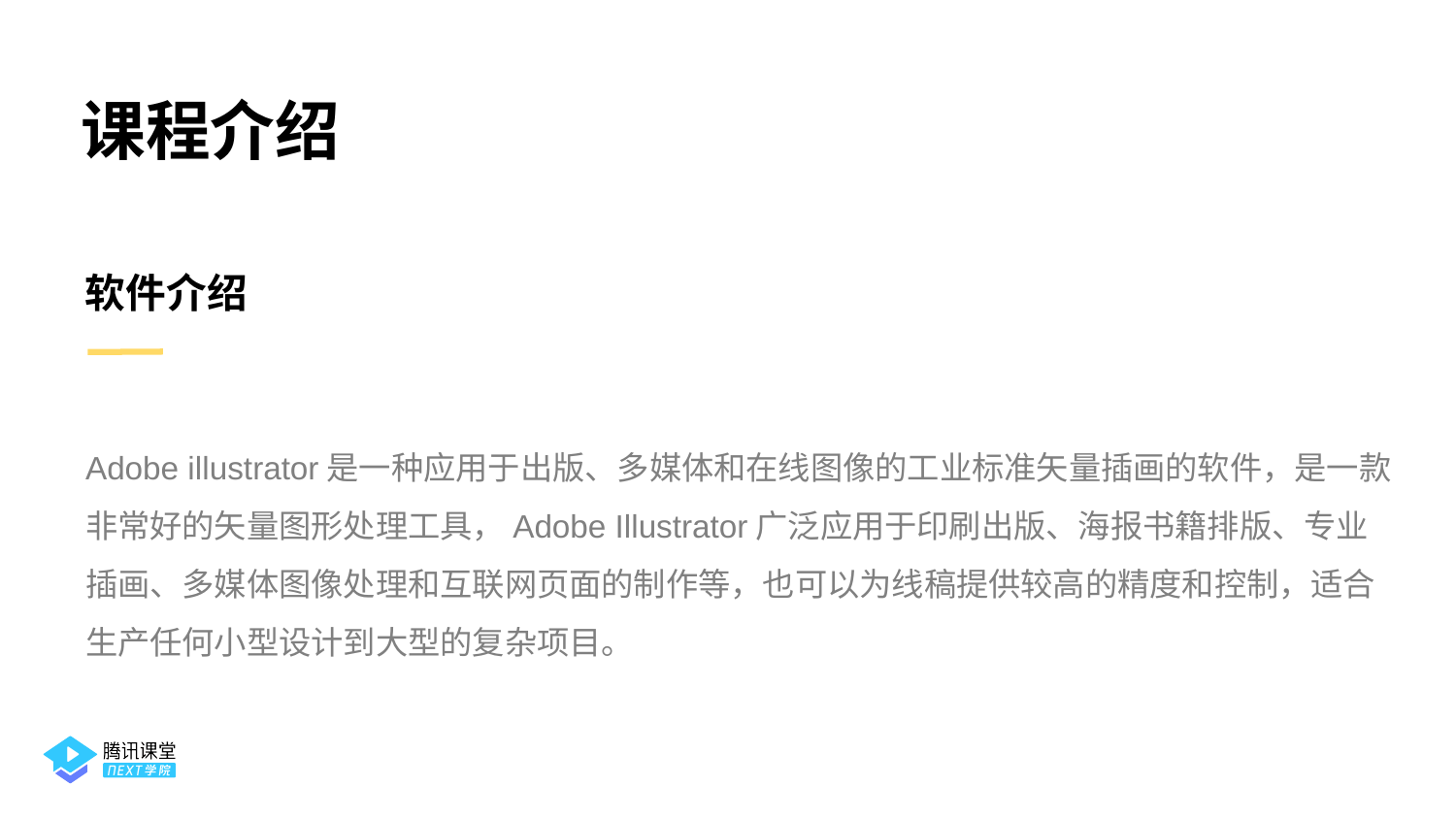

软件介绍

课程介绍
Adobe illustrator是一种应用于出版、多媒体和在线图像的工业标准矢量插画的软件，是一款非常好的矢量图形处理工具，Adobe Illustrator广泛应用于印刷出版、海报书籍排版、专业插画、多媒体图像处理和互联网页面的制作等，也可以为线稿提供较高的精度和控制，适合生产任何小型设计到大型的复杂项目。